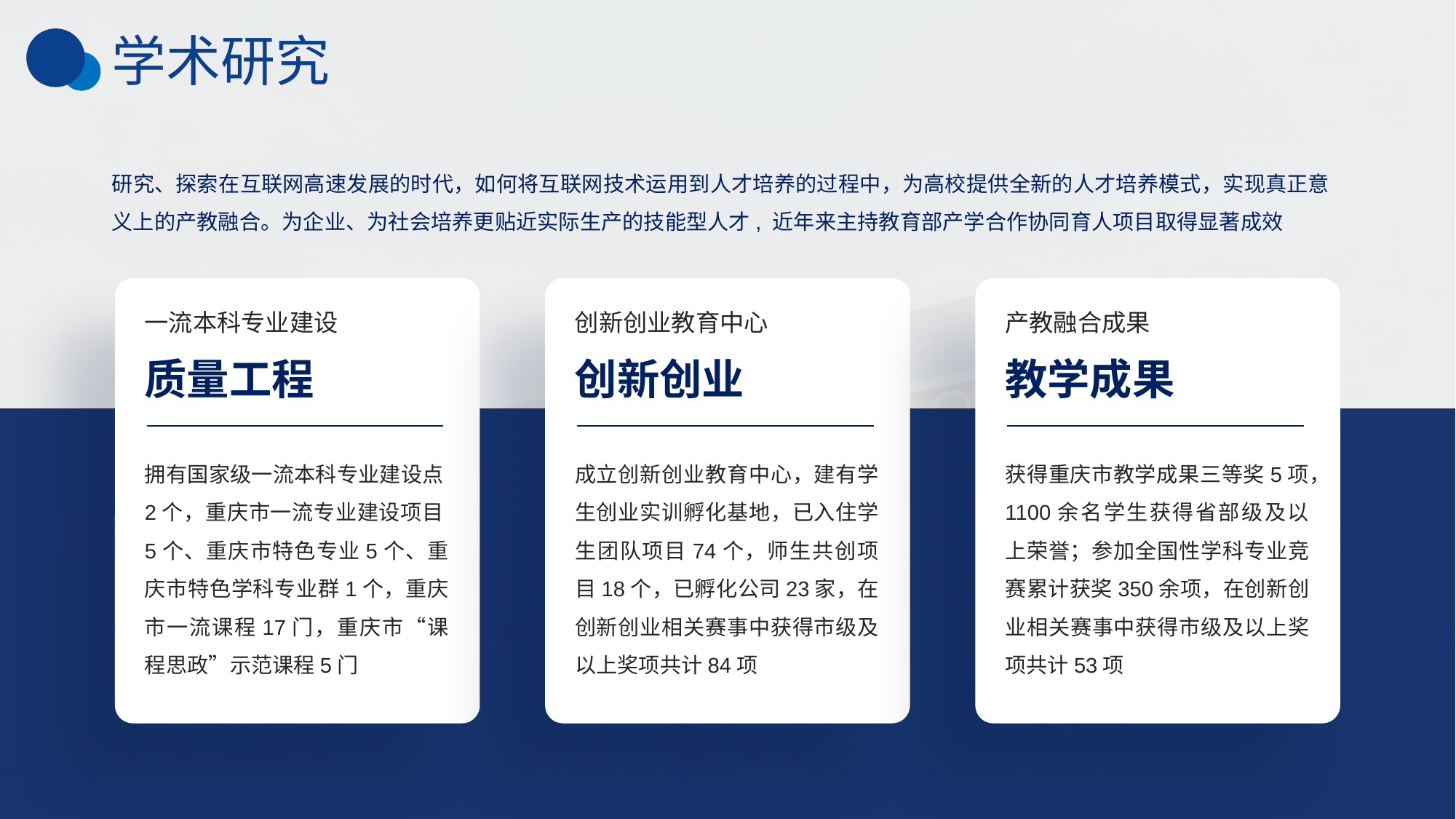

学术研究
研究、探索在互联网高速发展的时代，如何将互联网技术运用到人才培养的过程中，为高校提供全新的人才培养模式，实现真正意义上的产教融合。为企业、为社会培养更贴近实际生产的技能型人才, 近年来主持教育部产学合作协同育人项目取得显著成效

一流本科专业建设
质量工程
拥有国家级一流本科专业建设点2个，重庆市一流专业建设项目5个、重庆市特色专业5个、重庆市特色学科专业群1个，重庆市一流课程17门，重庆市“课程思政”示范课程5门

创新创业教育中心
创新创业
成立创新创业教育中心，建有学生创业实训孵化基地，已入住学生团队项目74个，师生共创项目18个，已孵化公司23家，在创新创业相关赛事中获得市级及以上奖项共计84项

产教融合成果
教学成果
获得重庆市教学成果三等奖5项，1100余名学生获得省部级及以上荣誉；参加全国性学科专业竞赛累计获奖350余项，在创新创业相关赛事中获得市级及以上奖项共计53项